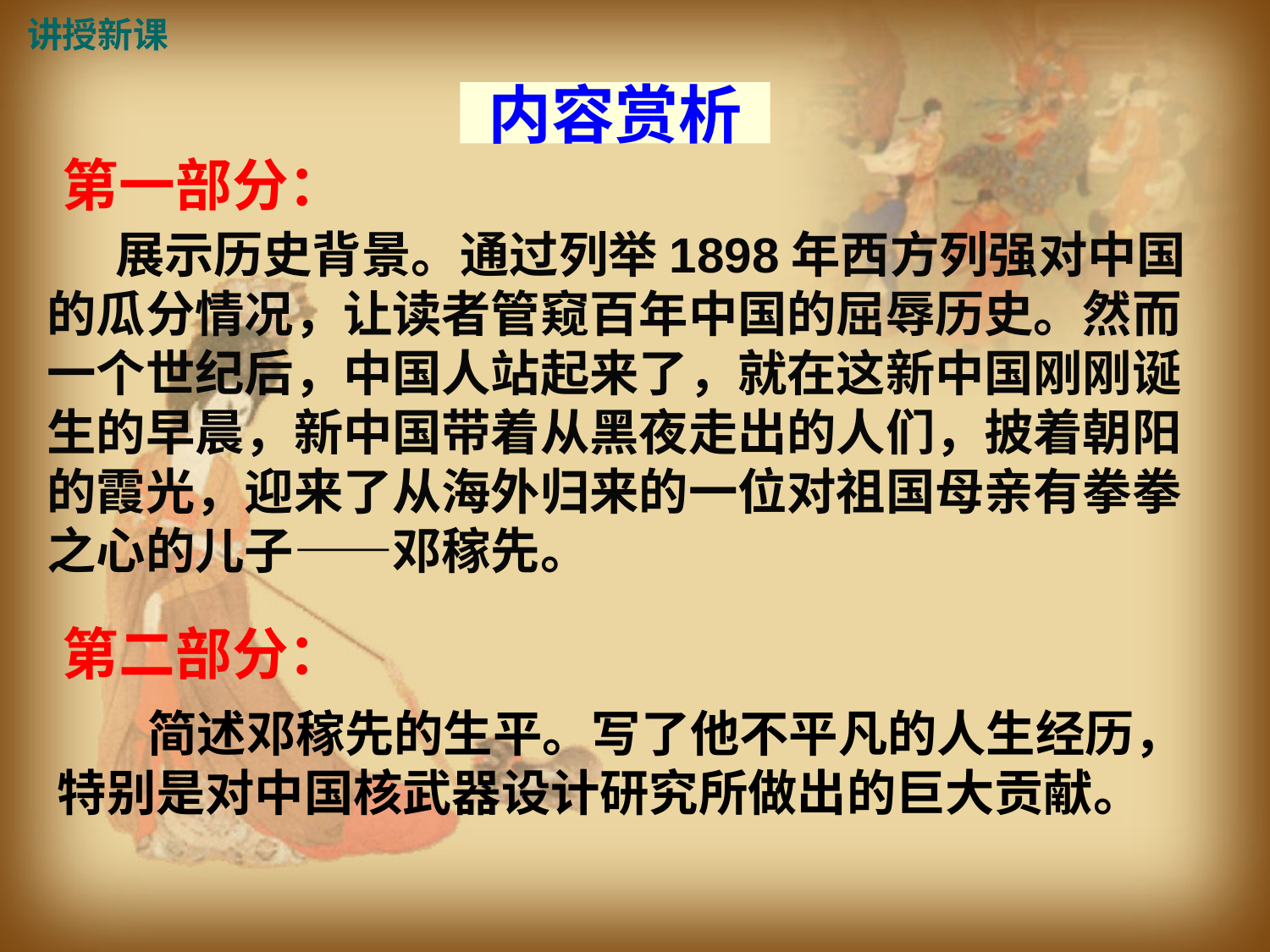

讲授新课
内容赏析
第一部分：
     展示历史背景。通过列举1898年西方列强对中国的瓜分情况，让读者管窥百年中国的屈辱历史。然而一个世纪后，中国人站起来了，就在这新中国刚刚诞生的早晨，新中国带着从黑夜走出的人们，披着朝阳的霞光，迎来了从海外归来的一位对祖国母亲有拳拳之心的儿子——邓稼先。
第二部分：
       简述邓稼先的生平。写了他不平凡的人生经历，特别是对中国核武器设计研究所做出的巨大贡献。